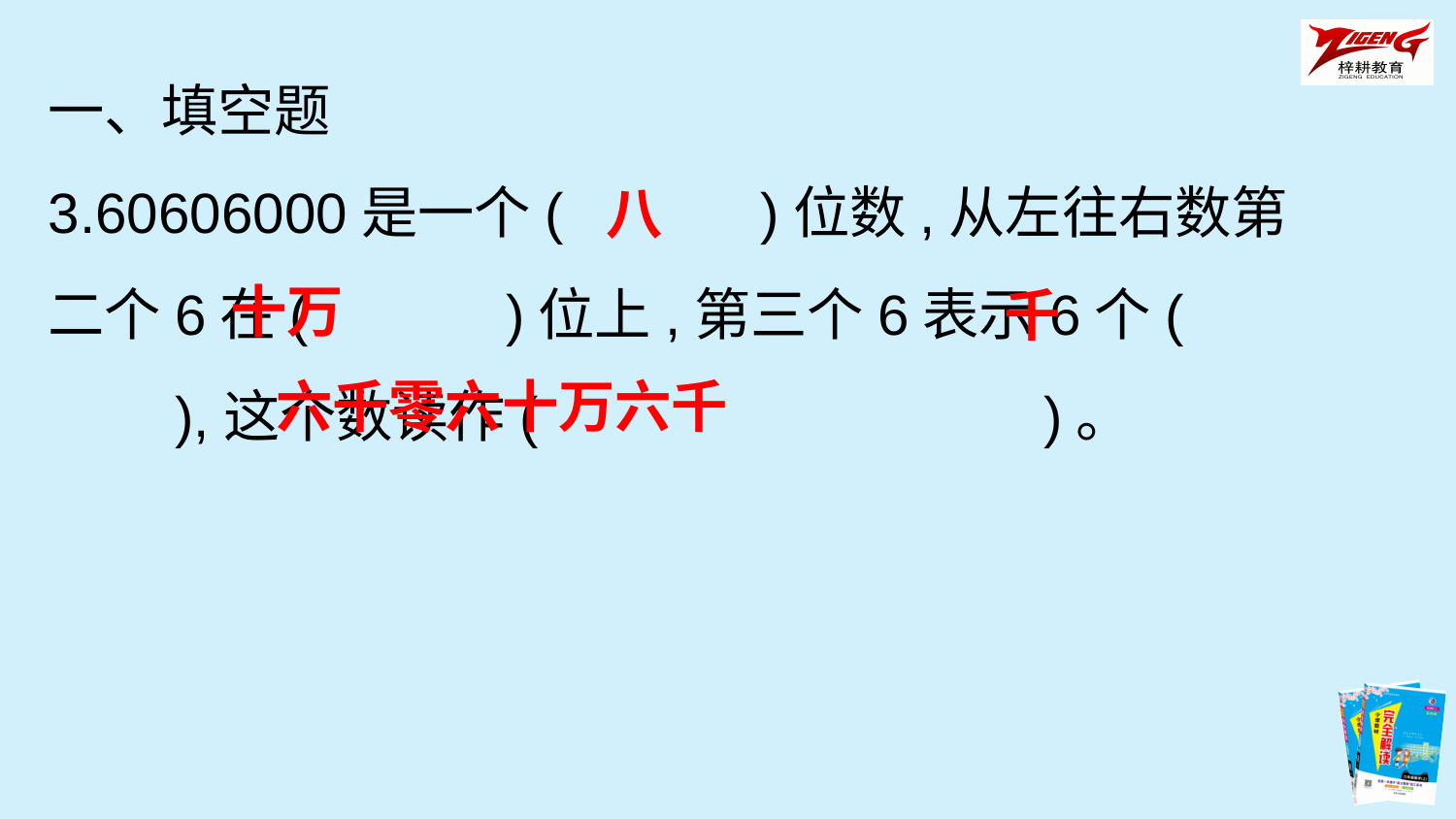

一、填空题
3.60606000是一个(　　　)位数,从左往右数第二个6在(　　　)位上,第三个6表示6个(　　　),这个数读作(　　　　           　　)。
八
十万
千
六千零六十万六千